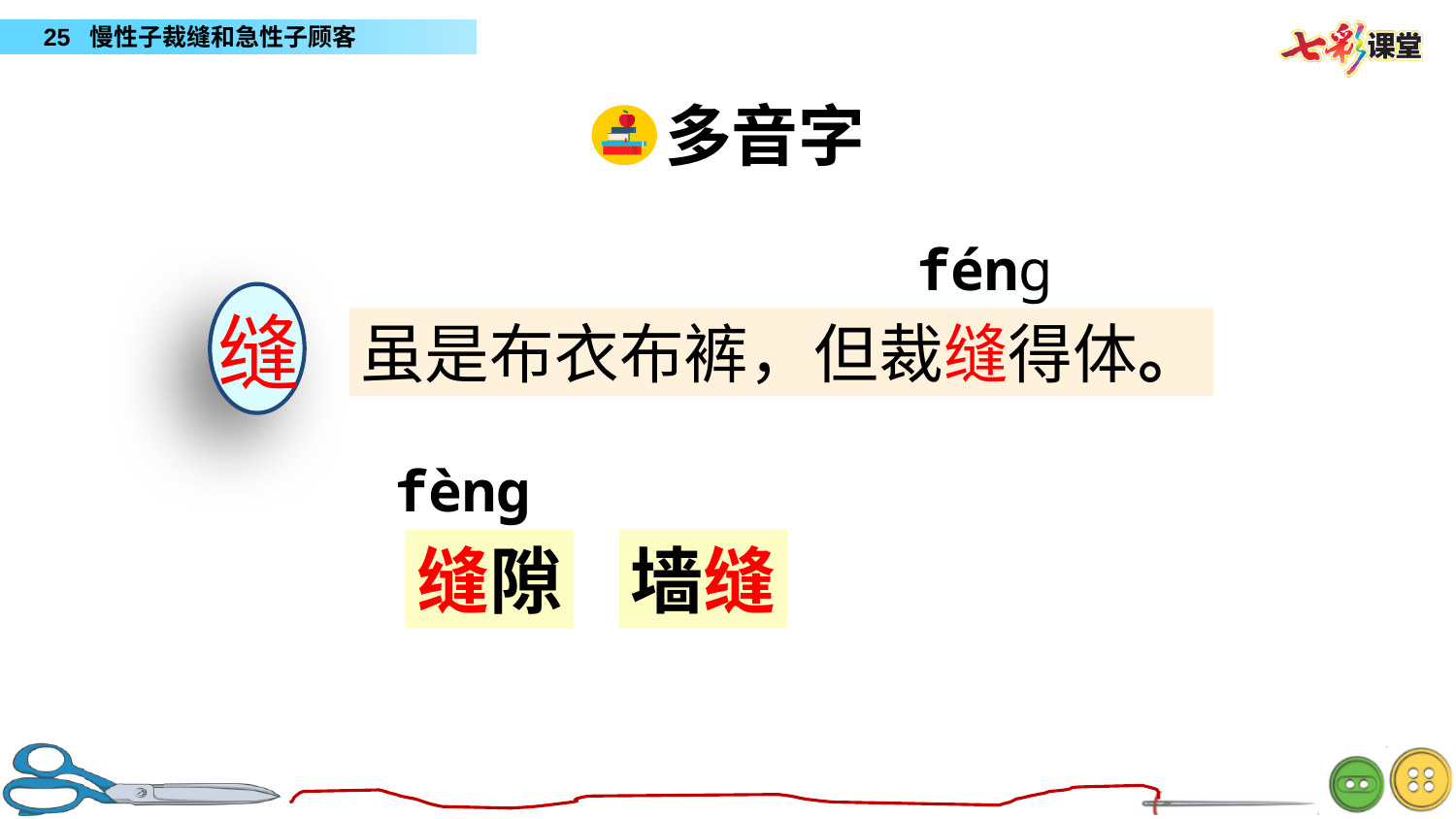

多音字

fénɡ

缝
虽是布衣布裤，但裁缝得体。
fènɡ
墙缝
缝隙